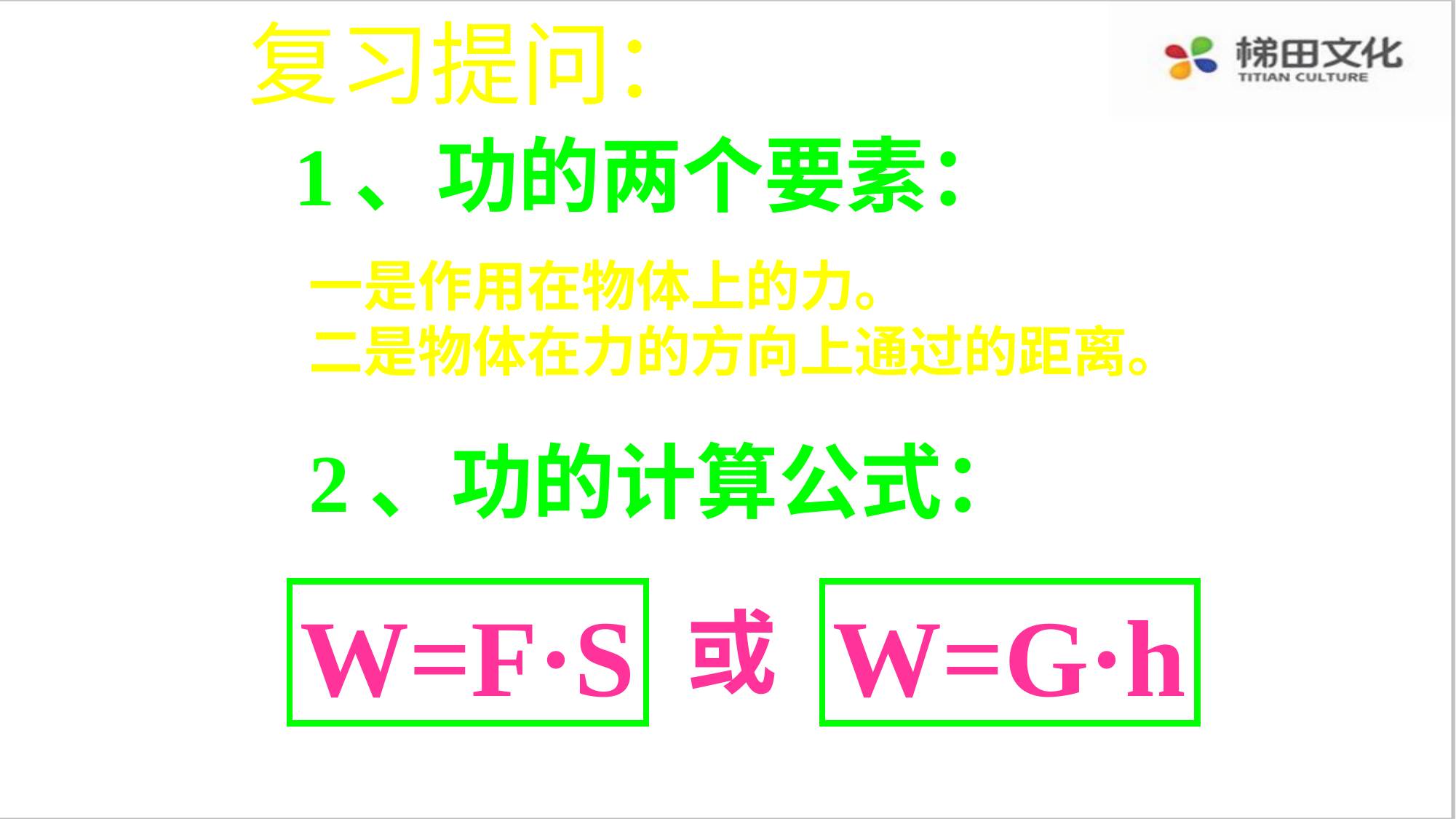

复习提问：
1、功的两个要素：
一是作用在物体上的力。
二是物体在力的方向上通过的距离。
2、功的计算公式：
W=F·S
W=G·h
或